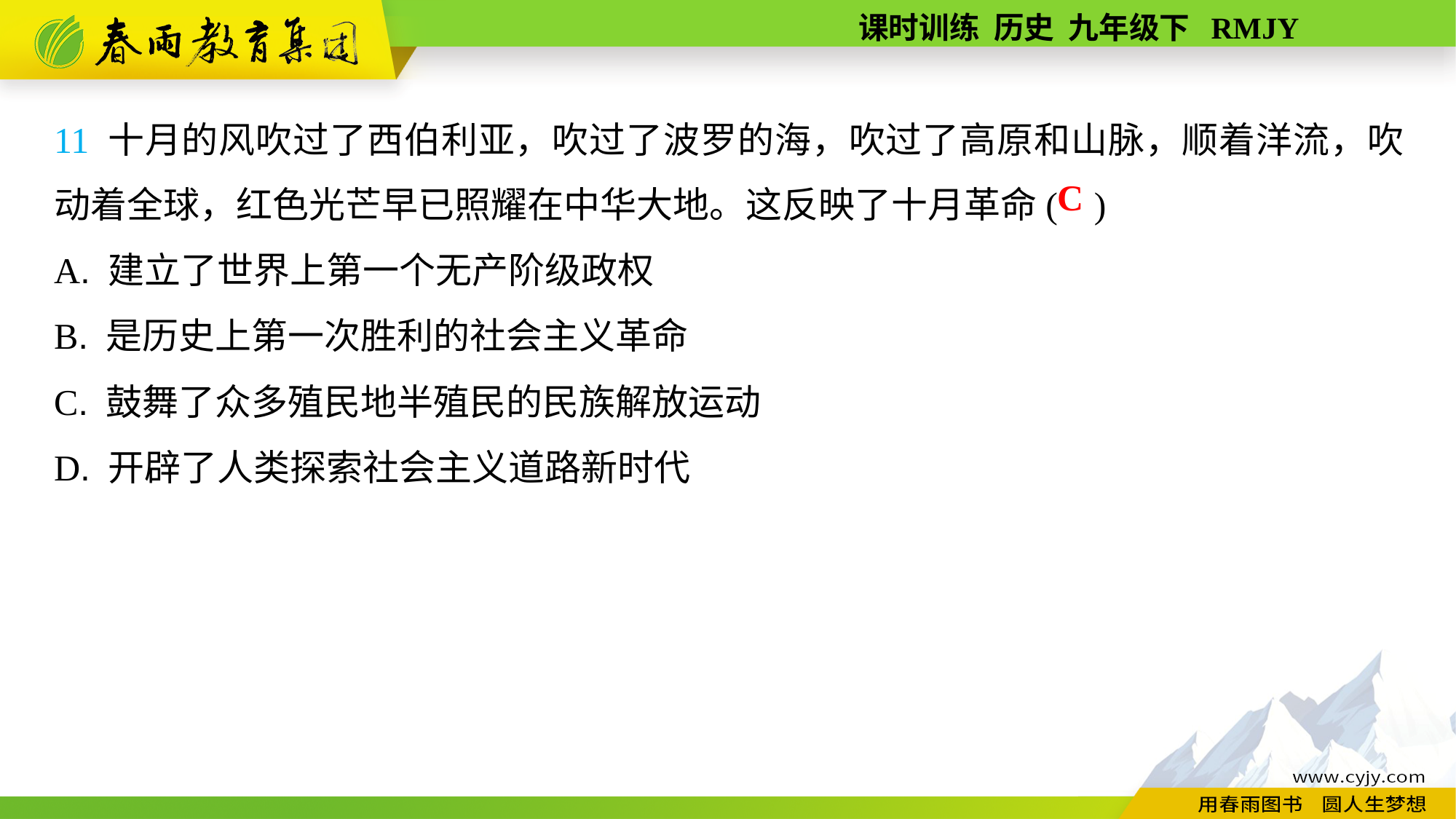

11 十月的风吹过了西伯利亚，吹过了波罗的海，吹过了高原和山脉，顺着洋流，吹动着全球，红色光芒早已照耀在中华大地。这反映了十月革命(    )
A. 建立了世界上第一个无产阶级政权
B. 是历史上第一次胜利的社会主义革命
C. 鼓舞了众多殖民地半殖民的民族解放运动
D. 开辟了人类探索社会主义道路新时代
C